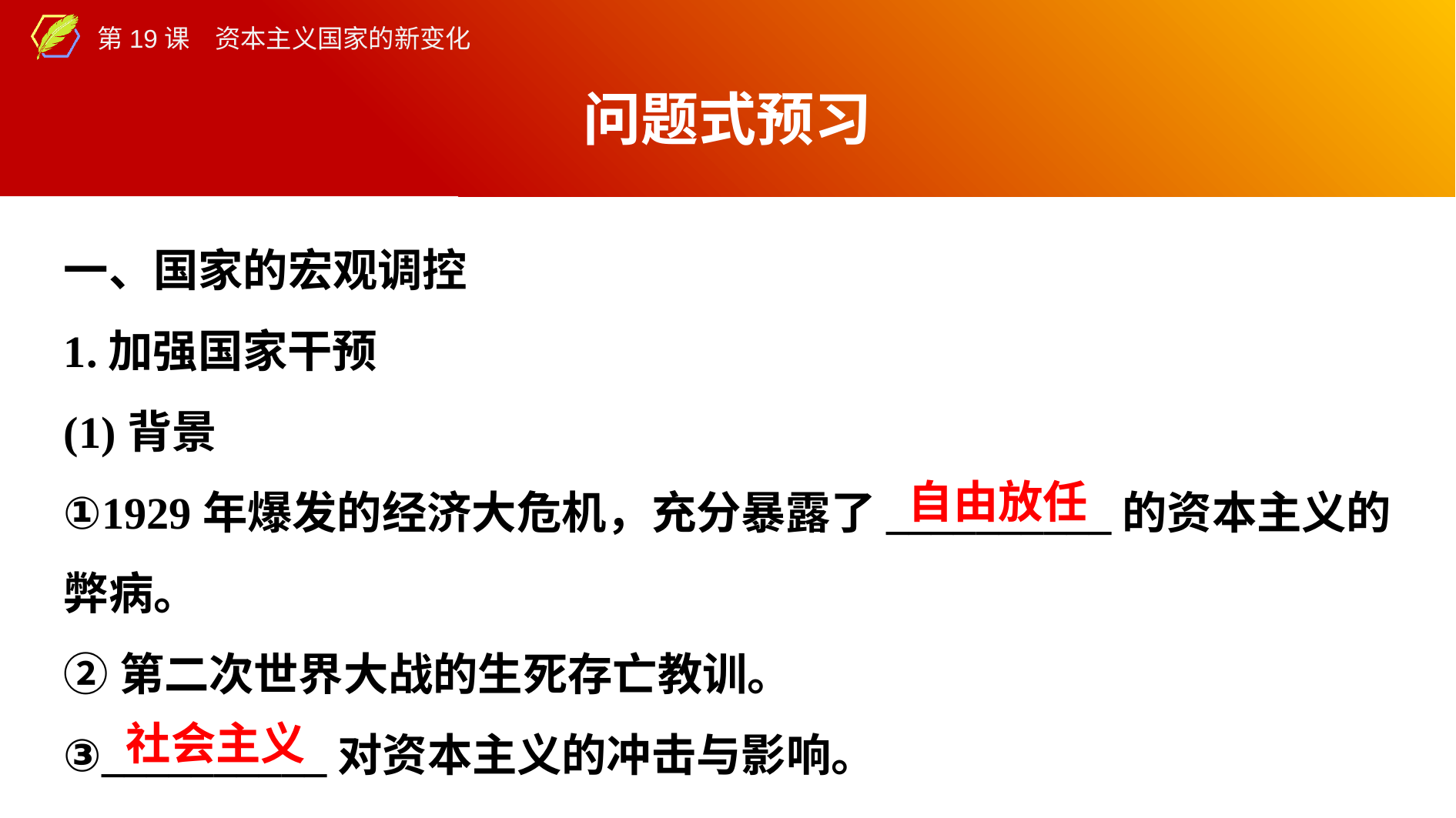

问题式预习
一、国家的宏观调控
1.加强国家干预
(1)背景
①1929年爆发的经济大危机，充分暴露了__________的资本主义的弊病。
②第二次世界大战的生死存亡教训。
③__________对资本主义的冲击与影响。
自由放任
社会主义